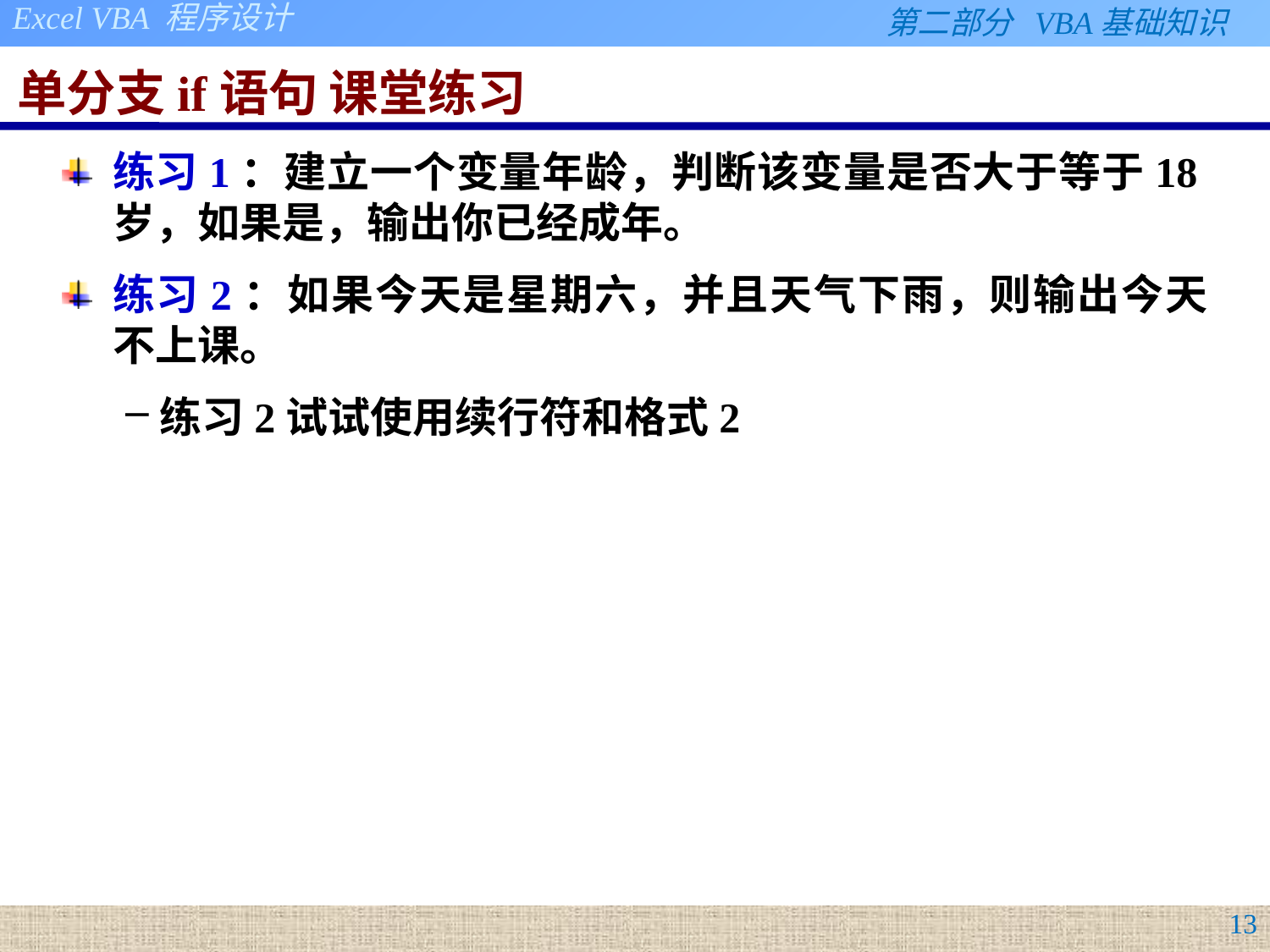

# 单分支if语句 课堂练习
练习1：建立一个变量年龄，判断该变量是否大于等于18岁，如果是，输出你已经成年。
练习2：如果今天是星期六，并且天气下雨，则输出今天不上课。
练习2试试使用续行符和格式2